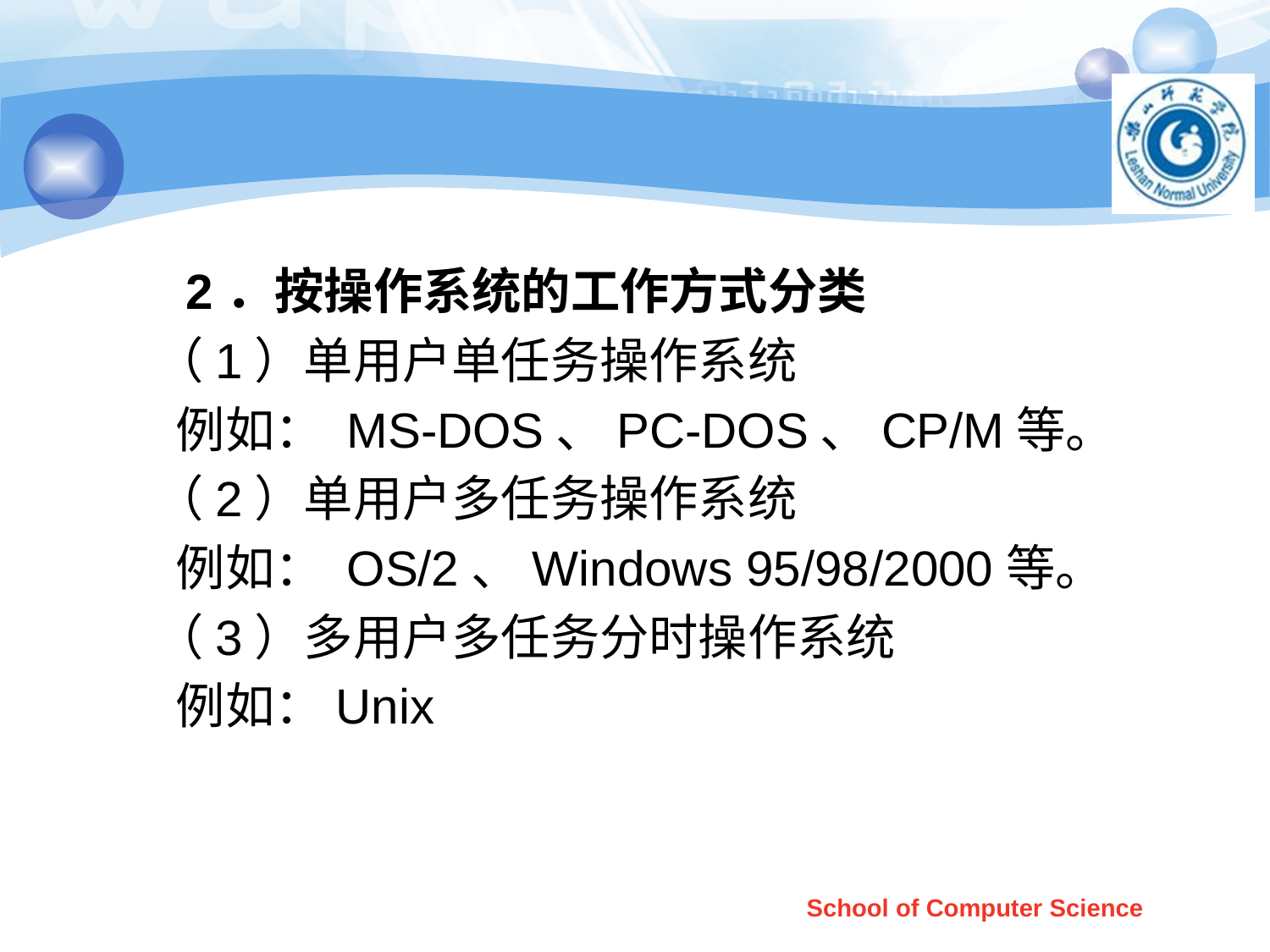

#
        2．按操作系统的工作方式分类
      （1）单用户单任务操作系统
        例如： MS-DOS、PC-DOS、CP/M等。
      （2）单用户多任务操作系统
        例如： OS/2、Windows 95/98/2000等。
      （3）多用户多任务分时操作系统
        例如：Unix
School of Computer Science